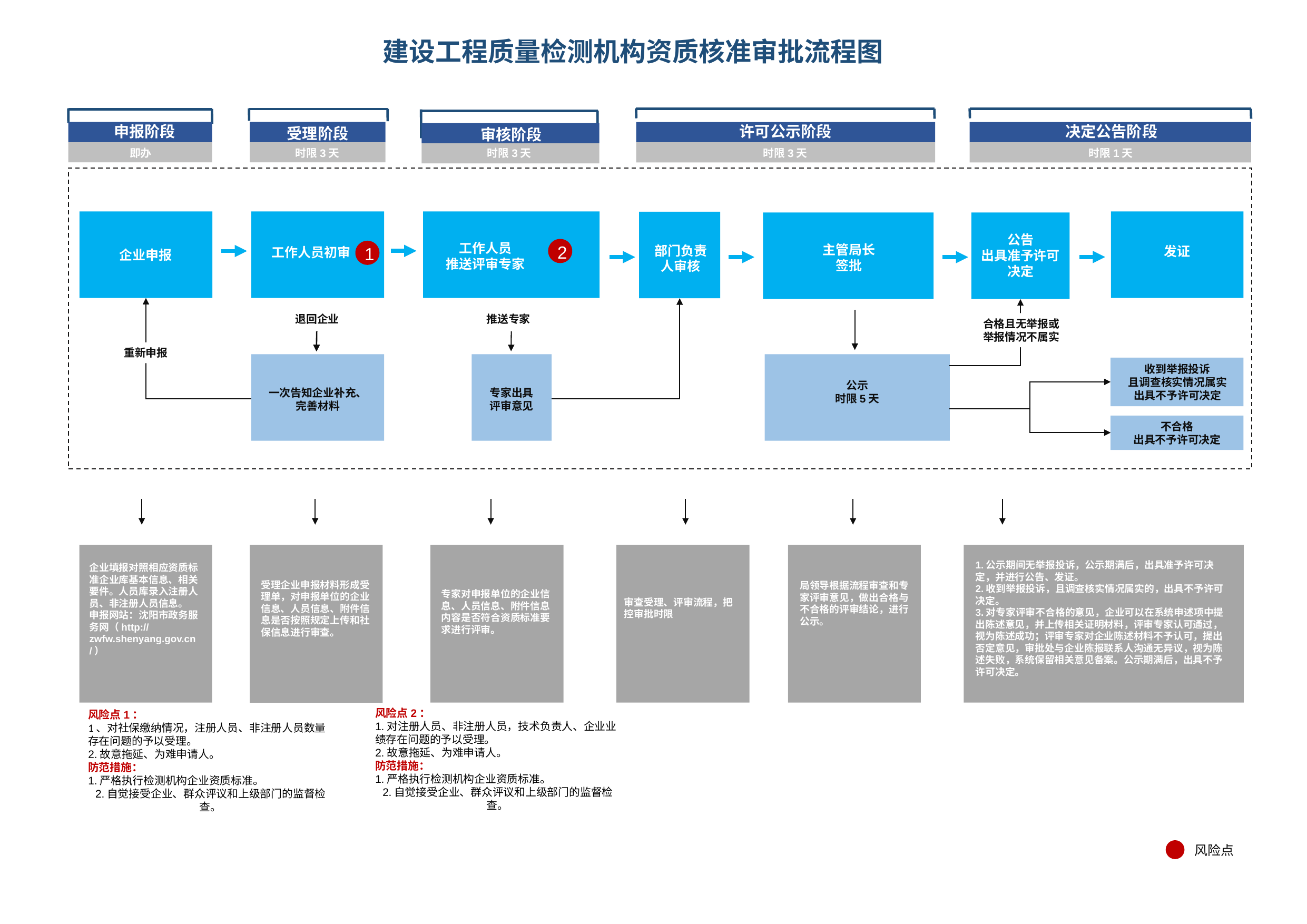

# 建设工程质量检测机构资质核准审批流程图
申报阶段
许可公示阶段
决定公告阶段
受理阶段
审核阶段

时限
即办
时限3天
时限3天
时限3天
时限1天

公告
出具准予许可决定
工作人员
推送评审专家
2

主管局长
签批
部门负责人审核
1

发证
工作人员初审

企业申报
退回企业
推送专家
合格且无举报或
举报情况不属实
重新申报

收到举报投诉
且调查核实情况属实
出具不予许可决定
公示
时限5天
专家审核
一次告知企业补充、
完善材料
专家出具
评审意见

不合格
出具不予许可决定

1.公示期间无举报投诉，公示期满后，出具准予许可决定，并进行公告、发证。
2.收到举报投诉，且调查核实情况属实的，出具不予许可决定。
3.对专家评审不合格的意见，企业可以在系统申述项中提出陈述意见，并上传相关证明材料，评审专家认可通过，视为陈述成功；评审专家对企业陈述材料不予认可，提出否定意见，审批处与企业陈报联系人沟通无异议，视为陈述失败，系统保留相关意见备案。公示期满后，出具不予许可决定。
企业填报对照相应资质标准企业库基本信息、相关要件。人员库录入注册人员、非注册人员信息。
申报网站：沈阳市政务服务网（http://zwfw.shenyang.gov.cn/）
受理企业申报材料形成受理单，对申报单位的企业信息、人员信息、附件信息是否按照规定上传和社保信息进行审查。
局领导根据流程审查和专家评审意见，做出合格与不合格的评审结论，进行公示。

专家对申报单位的企业信息、人员信息、附件信息内容是否符合资质标准要求进行评审。
审查受理、评审流程，把控审批时限
风险点2：
1.对注册人员、非注册人员，技术负责人、企业业绩存在问题的予以受理。
2.故意拖延、为难申请人。
防范措施：
1.严格执行检测机构企业资质标准。
2.自觉接受企业、群众评议和上级部门的监督检查。
风险点1：
1、对社保缴纳情况，注册人员、非注册人员数量存在问题的予以受理。
2.故意拖延、为难申请人。
防范措施：
1.严格执行检测机构企业资质标准。
2.自觉接受企业、群众评议和上级部门的监督检查。
风险点